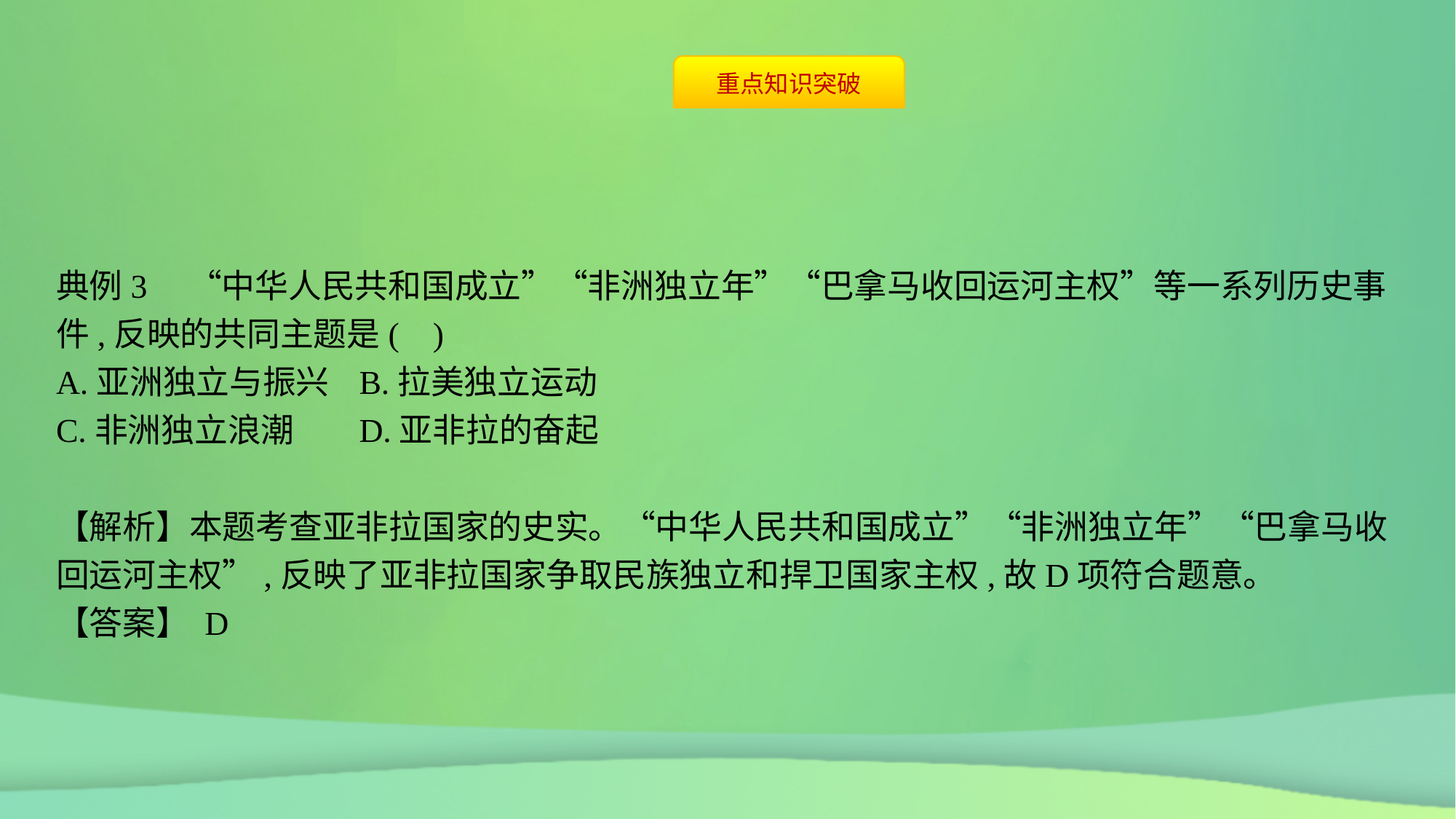

典例3　“中华人民共和国成立”“非洲独立年”“巴拿马收回运河主权”等一系列历史事件,反映的共同主题是(    )
A.亚洲独立与振兴	B.拉美独立运动
C.非洲独立浪潮	D.亚非拉的奋起
【解析】本题考查亚非拉国家的史实。“中华人民共和国成立”“非洲独立年”“巴拿马收回运河主权”,反映了亚非拉国家争取民族独立和捍卫国家主权,故D项符合题意。
【答案】 D